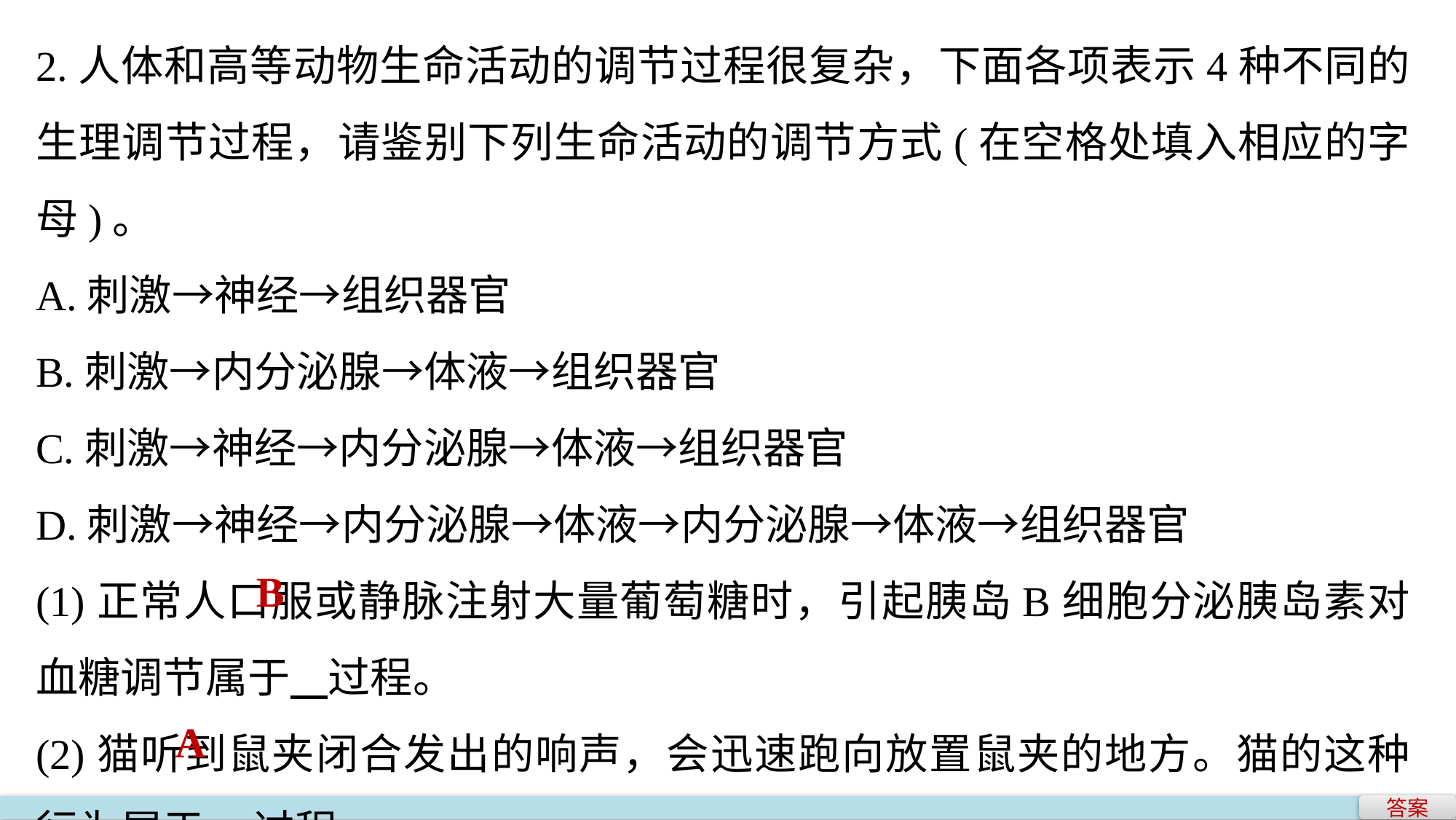

2.人体和高等动物生命活动的调节过程很复杂，下面各项表示4种不同的生理调节过程，请鉴别下列生命活动的调节方式(在空格处填入相应的字母)。
A.刺激→神经→组织器官
B.刺激→内分泌腺→体液→组织器官
C.刺激→神经→内分泌腺→体液→组织器官
D.刺激→神经→内分泌腺→体液→内分泌腺→体液→组织器官
(1)正常人口服或静脉注射大量葡萄糖时，引起胰岛B细胞分泌胰岛素对血糖调节属于    过程。
(2)猫听到鼠夹闭合发出的响声，会迅速跑向放置鼠夹的地方。猫的这种行为属于     过程。
B
A
答案